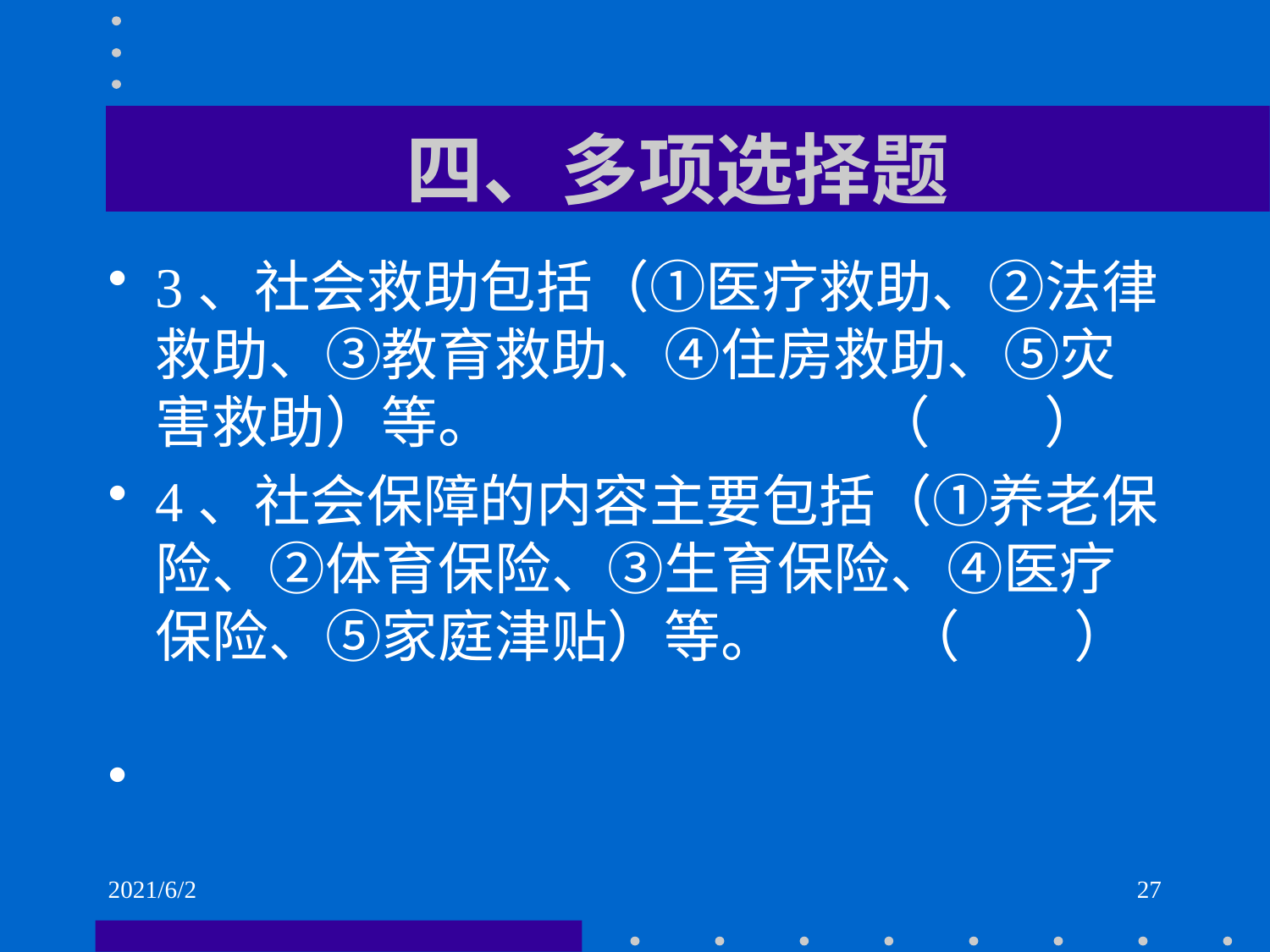

# 四、多项选择题
3、社会救助包括（①医疗救助、②法律救助、③教育救助、④住房救助、⑤灾害救助）等。                              （         ）
4、社会保障的内容主要包括（①养老保险、②体育保险、③生育保险、④医疗保险、⑤家庭津贴）等。          （         ）

2021/6/2
27